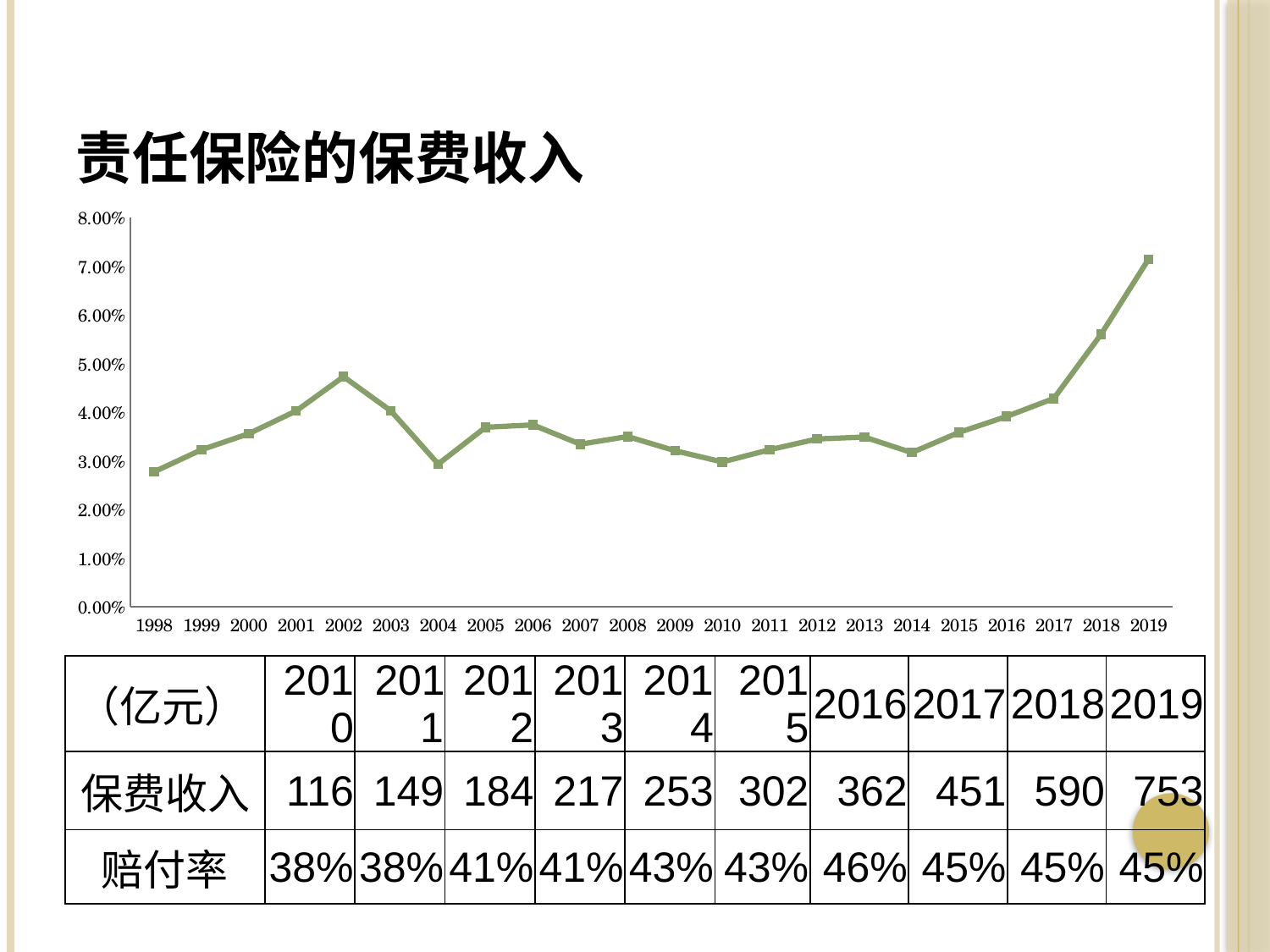

# 责任保险的保费收入

### Chart

| Category |  |
|---|---|
| 1998 | 0.027722772277227723 |
| 1999 | 0.03225806451612903 |
| 2000 | 0.03556149732620321 |
| 2001 | 0.040247588050679996 |
| 2002 | 0.04728611563674616 |
| 2003 | 0.040257482142592935 |
| 2004 | 0.029333333333333333 |
| 2005 | 0.03688581146349977 |
| 2006 | 0.037376493337924824 |
| 2007 | 0.03340224350150418 |
| 2008 | 0.03498508586859302 |
| 2009 | 0.03206378680241878 |
| 2010 | 0.029746075099341827 |
| 2011 | 0.032266307478420554 |
| 2012 | 0.03447240912936392 |
| 2013 | 0.03487136726408746 |
| 2014 | 0.031682420321777316 |
| 2015 | 0.0358291880854297 |
| 2016 | 0.0391118248515499 |
| 2017 | 0.04282163659475971 |
| 2018 | 0.05604568653120079 |
| 2019 | 0.07146109624907507 |
| （亿元） | 2010 | 2011 | 2012 | 2013 | 2014 | 2015 | 2016 | 2017 | 2018 | 2019 |
| --- | --- | --- | --- | --- | --- | --- | --- | --- | --- | --- |
| 保费收入 | 116 | 149 | 184 | 217 | 253 | 302 | 362 | 451 | 590 | 753 |
| 赔付率 | 38% | 38% | 41% | 41% | 43% | 43% | 46% | 45% | 45% | 45% |